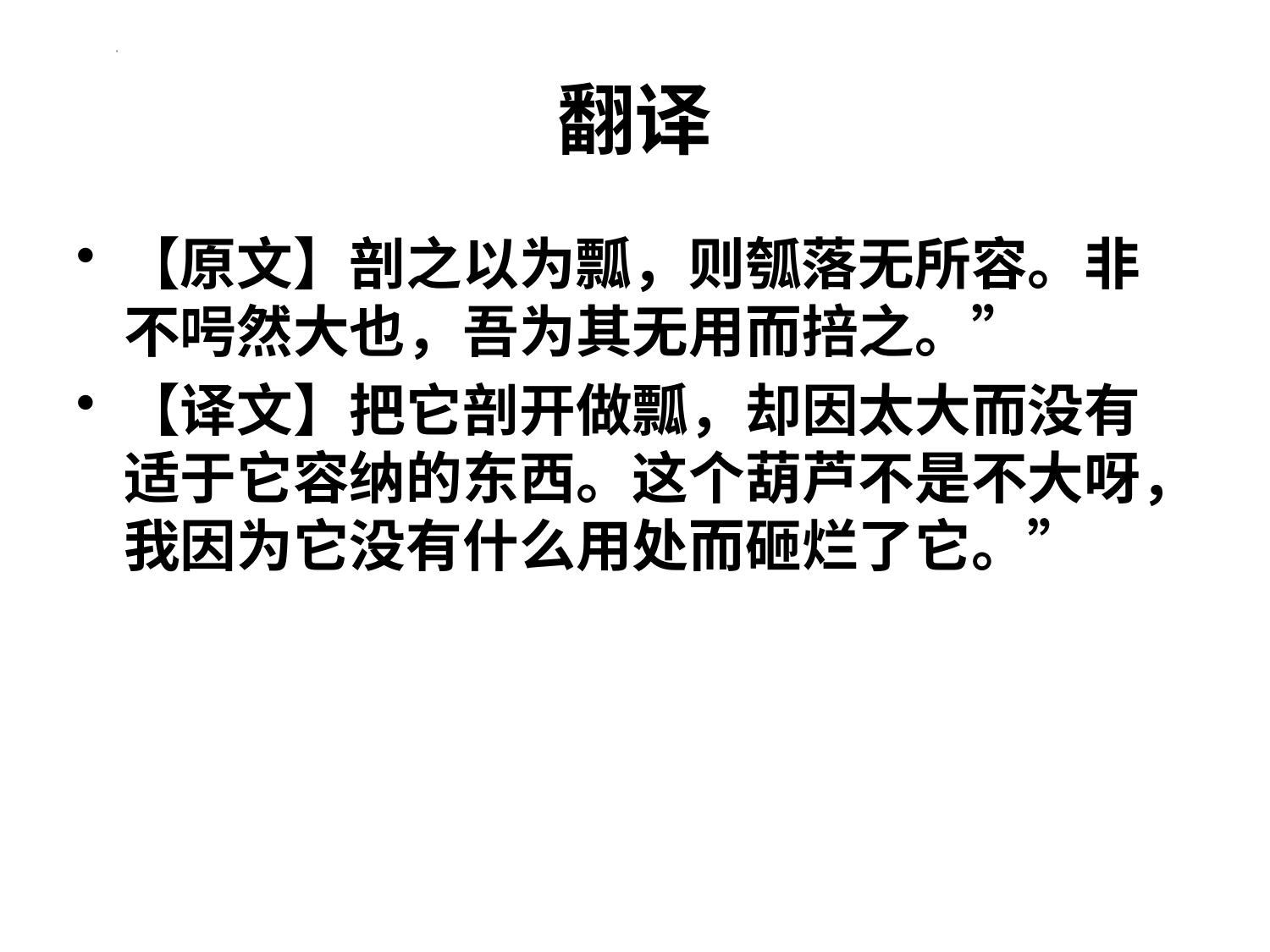

# 翻译
【原文】剖之以为瓢，则瓠落无所容。非不呺然大也，吾为其无用而掊之。”
【译文】把它剖开做瓢，却因太大而没有适于它容纳的东西。这个葫芦不是不大呀，我因为它没有什么用处而砸烂了它。”